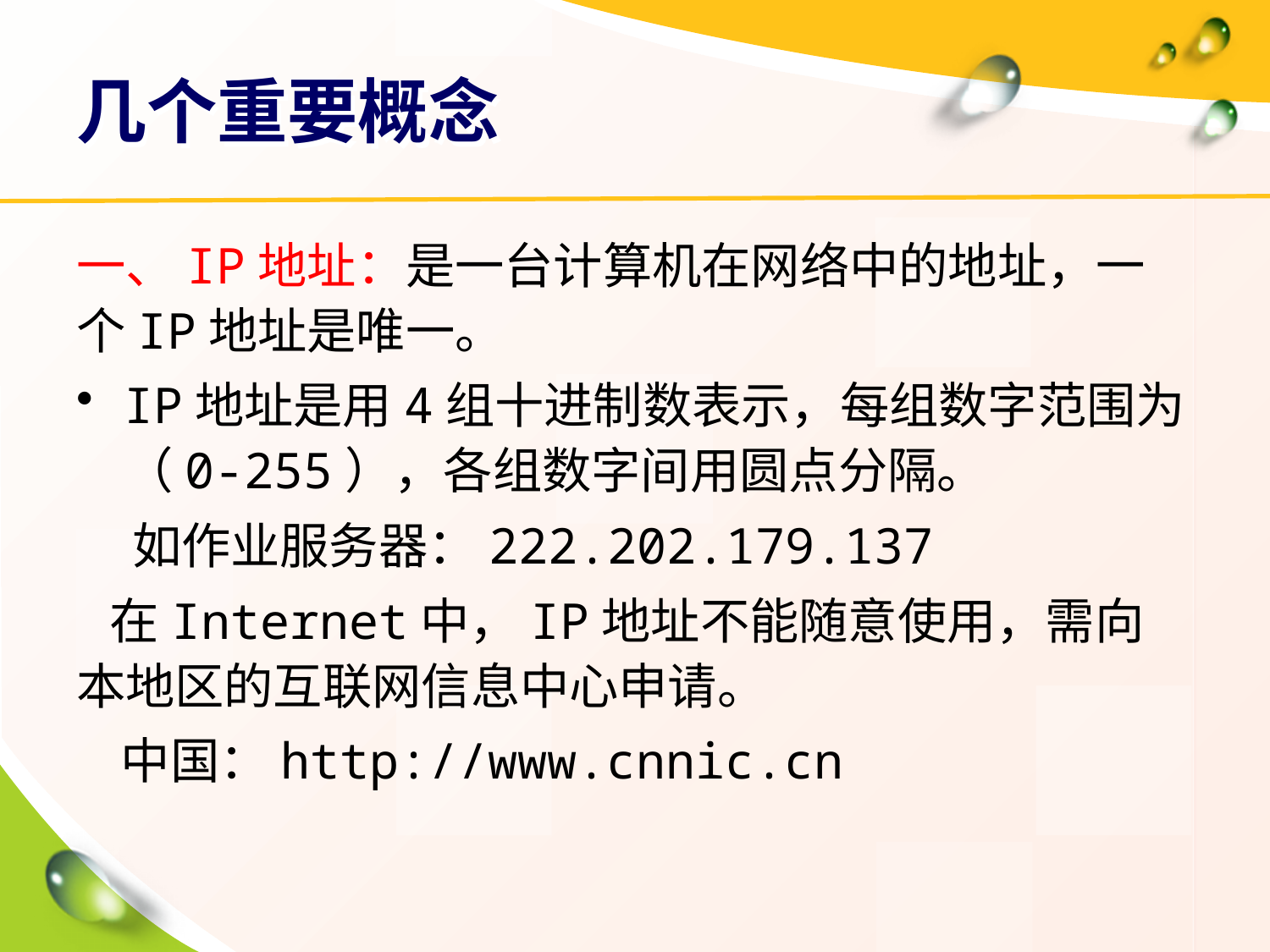

# 几个重要概念
一、IP地址：是一台计算机在网络中的地址，一个IP地址是唯一。
IP地址是用4组十进制数表示，每组数字范围为（0-255），各组数字间用圆点分隔。
    如作业服务器：222.202.179.137
  在Internet中，IP地址不能随意使用，需向本地区的互联网信息中心申请。
   中国：http://www.cnnic.cn